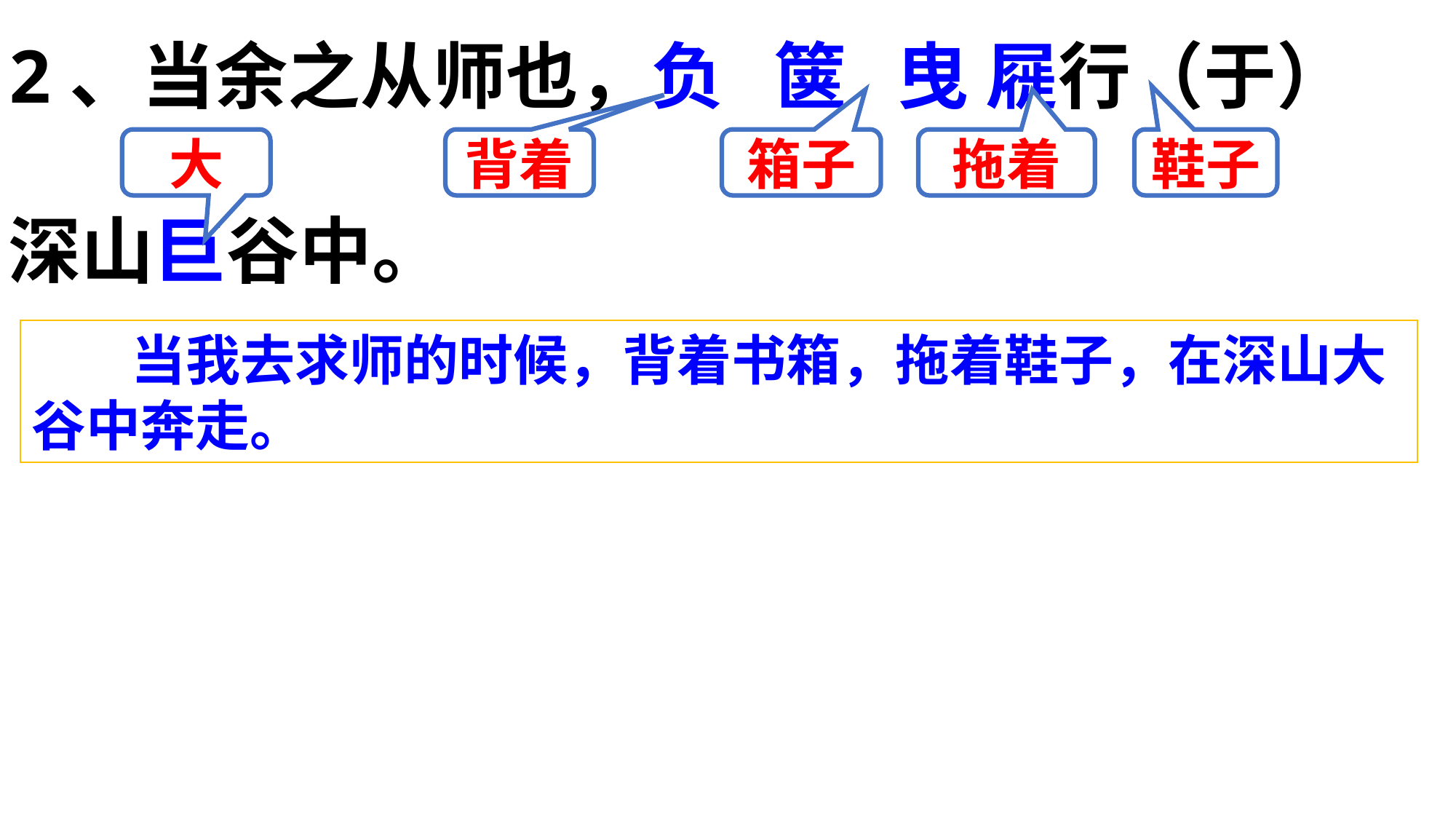

2、当余之从师也，负   箧   曳 屣行（于）

深山巨谷中。

大
背着
箱子
拖着
鞋子
       当我去求师的时候，背着书箱，拖着鞋子，在深山大谷中奔走。